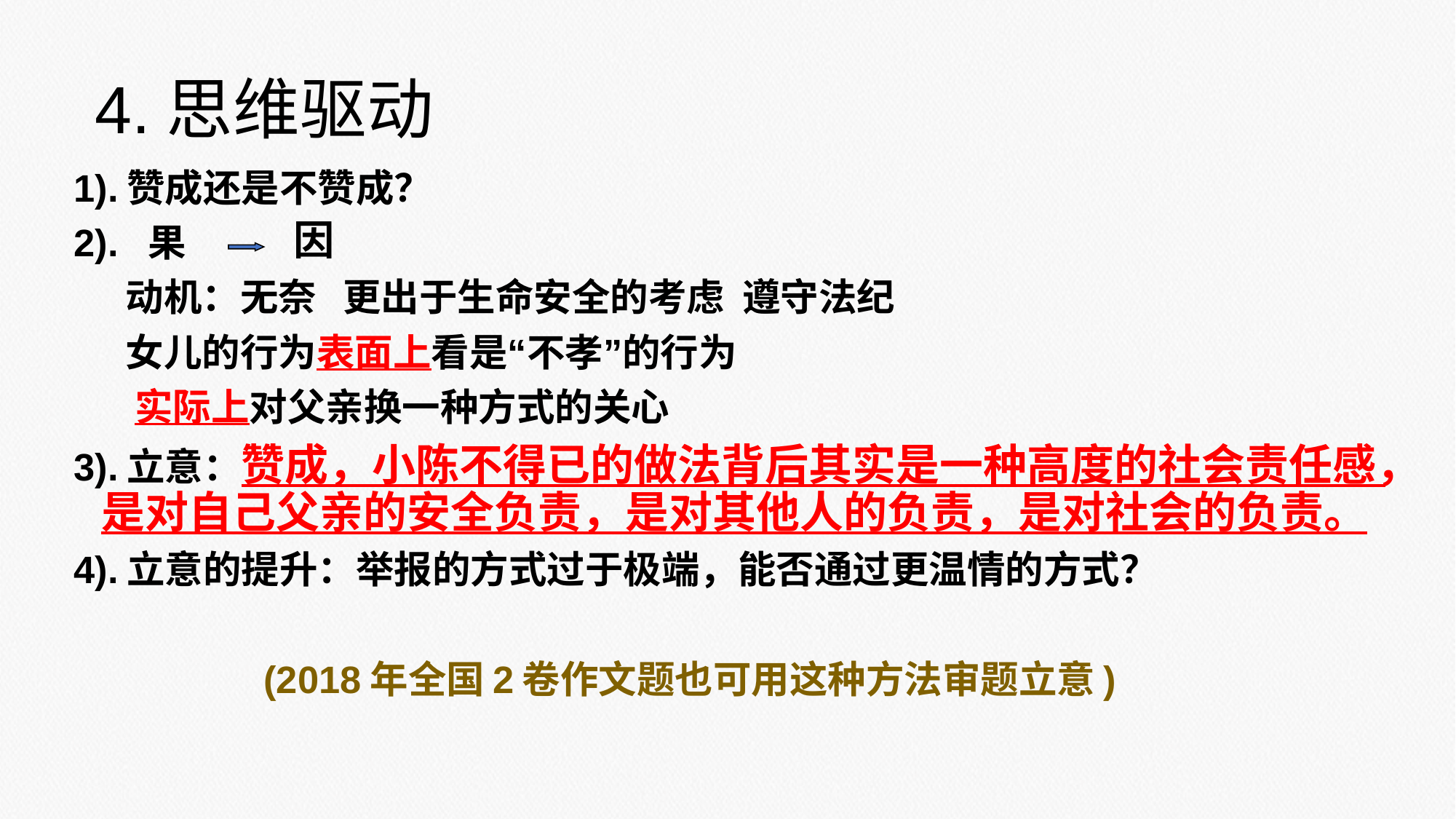

# 4.思维驱动
1).赞成还是不赞成？
2).  果
     动机：无奈   更出于生命安全的考虑  遵守法纪
     女儿的行为表面上看是“不孝”的行为
     实际上对父亲换一种方式的关心
3).立意：赞成，小陈不得已的做法背后其实是一种高度的社会责任感，是对自己父亲的安全负责，是对其他人的负责，是对社会的负责。
4).立意的提升：举报的方式过于极端，能否通过更温情的方式？

                  (2018年全国2卷作文题也可用这种方法审题立意)
因